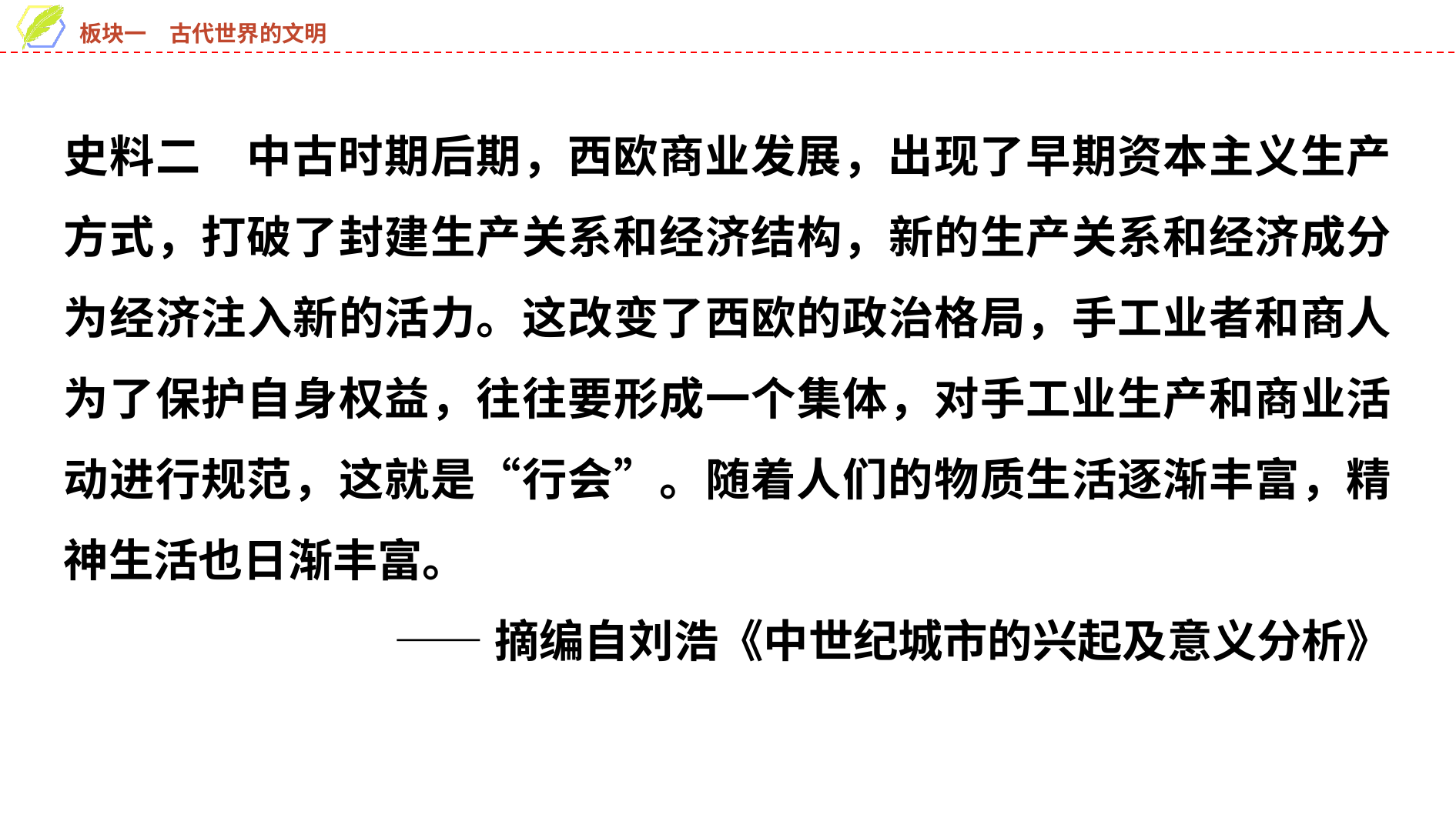

史料二　中古时期后期，西欧商业发展，出现了早期资本主义生产方式，打破了封建生产关系和经济结构，新的生产关系和经济成分为经济注入新的活力。这改变了西欧的政治格局，手工业者和商人为了保护自身权益，往往要形成一个集体，对手工业生产和商业活动进行规范，这就是“行会”。随着人们的物质生活逐渐丰富，精神生活也日渐丰富。
——摘编自刘浩《中世纪城市的兴起及意义分析》